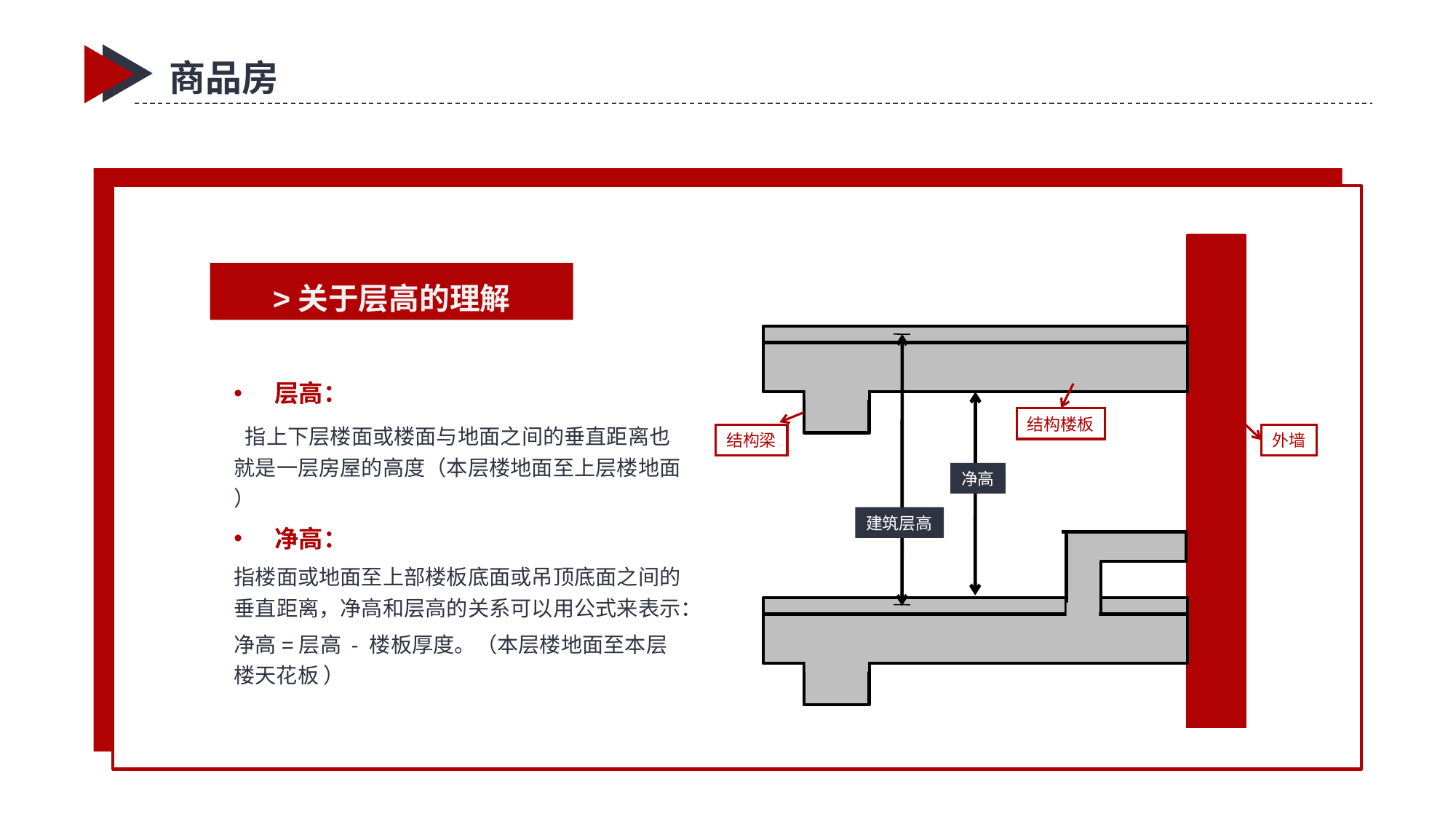

商品房

结构楼板
结构梁
外墙
净高
建筑层高

>关于层高的理解
层高：
 指上下层楼面或楼面与地面之间的垂直距离也就是一层房屋的高度（本层楼地面至上层楼地面 ）
净高：
指楼面或地面至上部楼板底面或吊顶底面之间的垂直距离，净高和层高的关系可以用公式来表示：
净高=层高 - 楼板厚度。（本层楼地面至本层楼天花板 ）